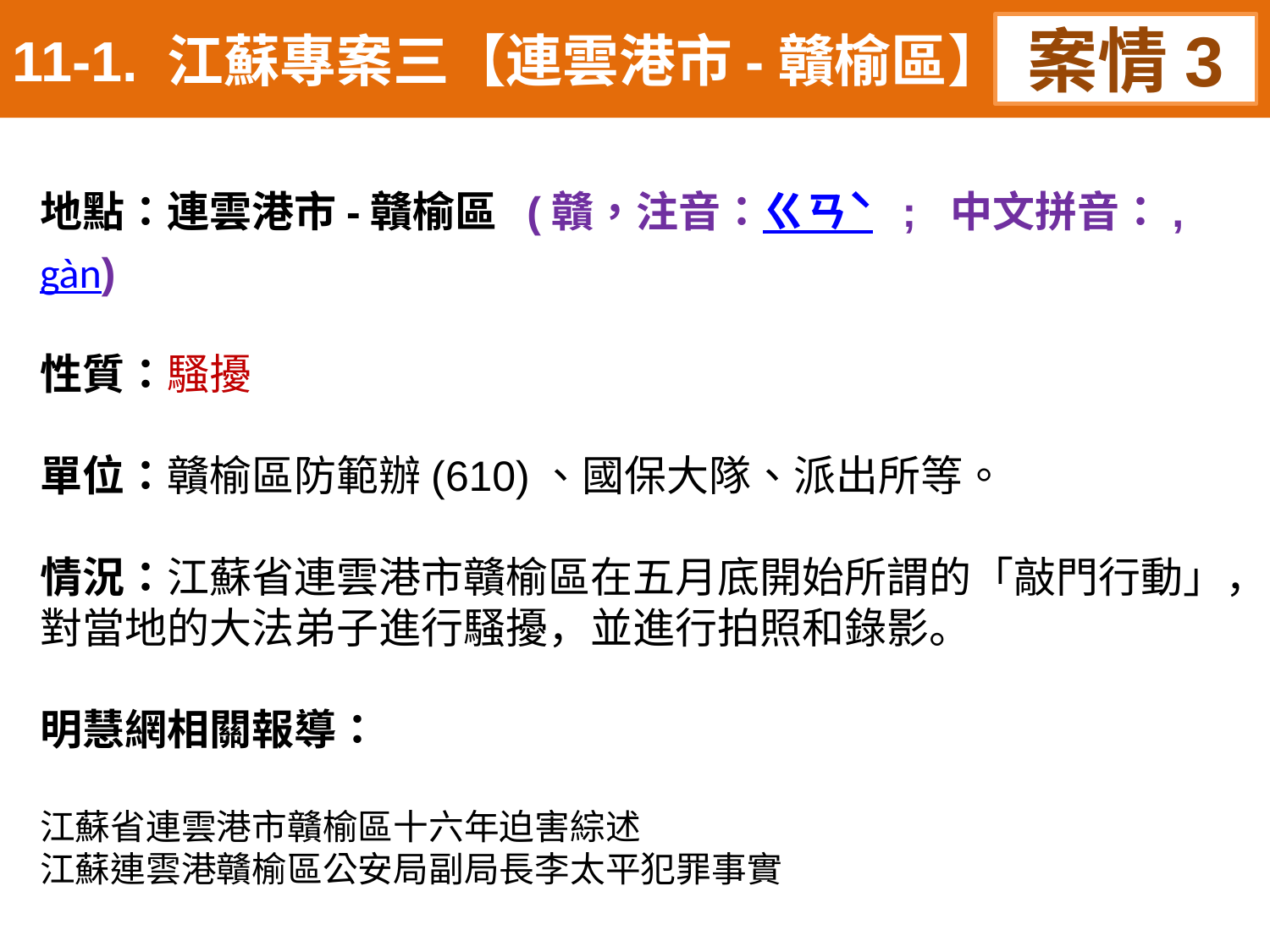

11-1. 江蘇專案三【連雲港市-贛榆區】
案情3

地點：連雲港市-贛榆區  (贛，注音：ㄍㄢˋ  ;  中文拼音：, gàn)

性質：騷擾

單位：贛榆區防範辦(610)、國保大隊、派出所等。

情況：江蘇省連雲港市贛榆區在五月底開始所謂的「敲門行動」，對當地的大法弟子進行騷擾，並進行拍照和錄影。

明慧網相關報導：

江蘇省連雲港市贛榆區十六年迫害綜述
江蘇連雲港贛榆區公安局副局長李太平犯罪事實